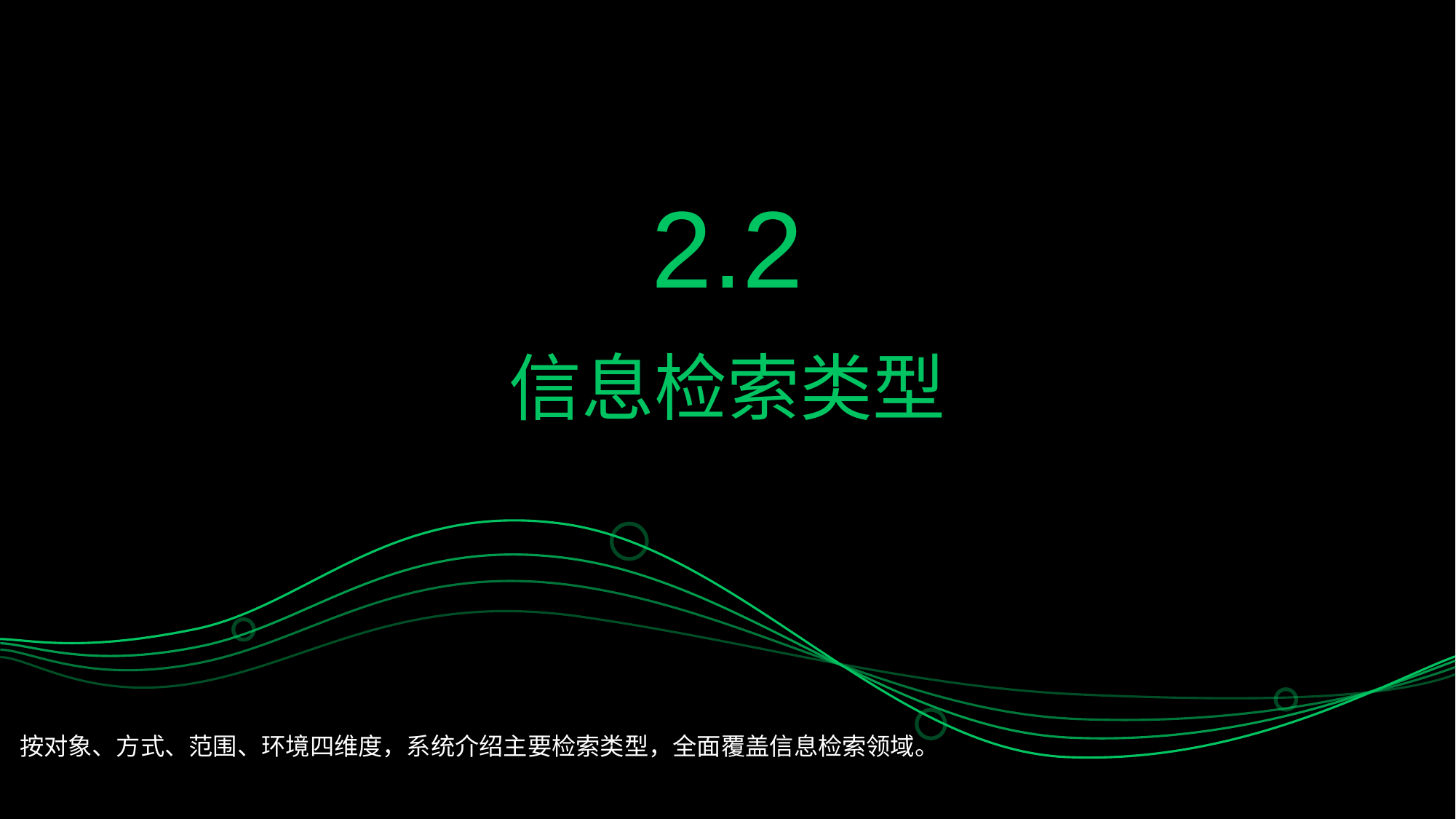

2.2
信息检索类型
按对象、方式、范围、环境四维度，系统介绍主要检索类型，全面覆盖信息检索领域。